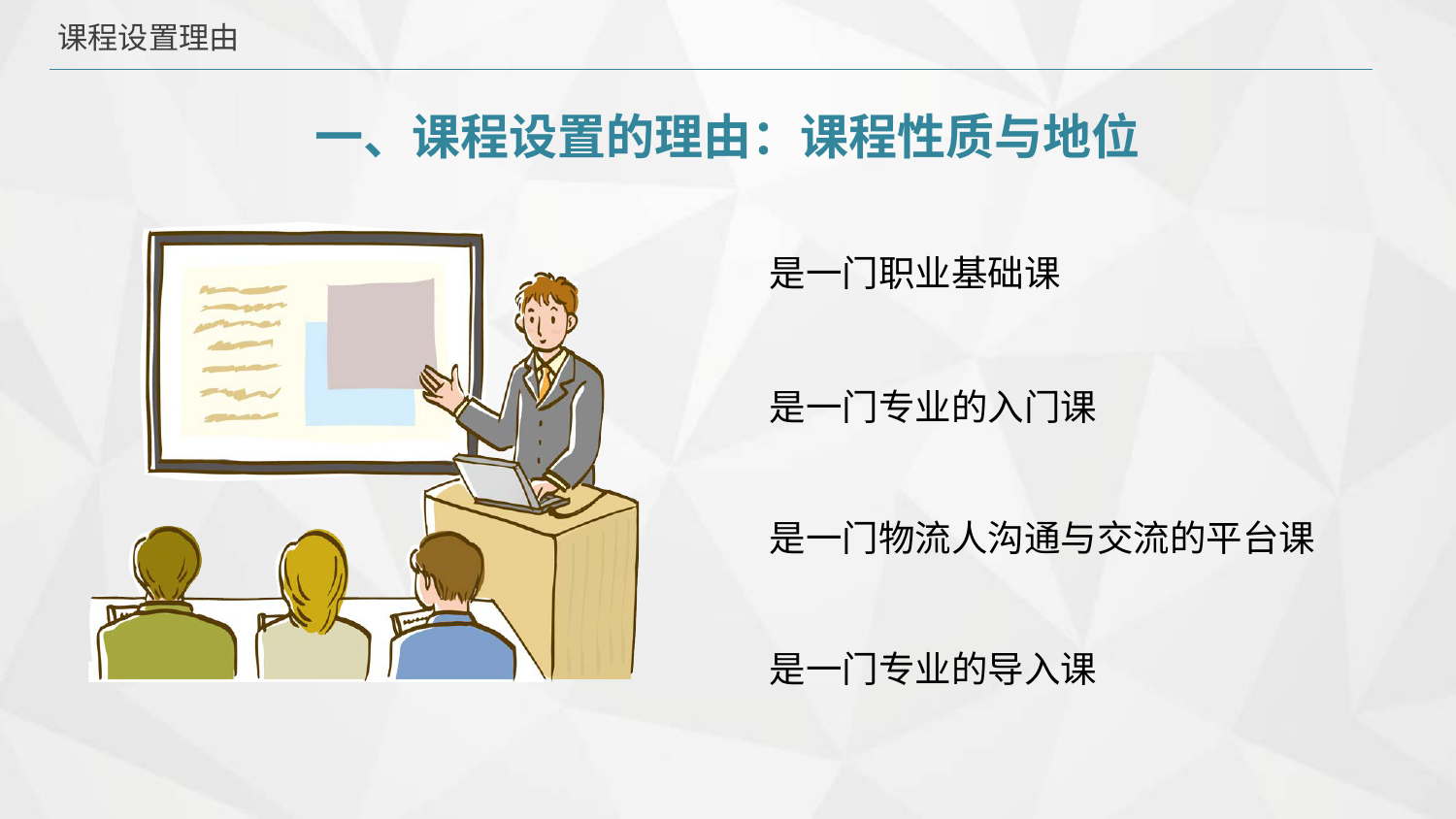

课程设置理由
# 一、课程设置的理由：课程性质与地位

是一门职业基础课

是一门专业的入门课
是一门物流人沟通与交流的平台课 是一门专业的导入课